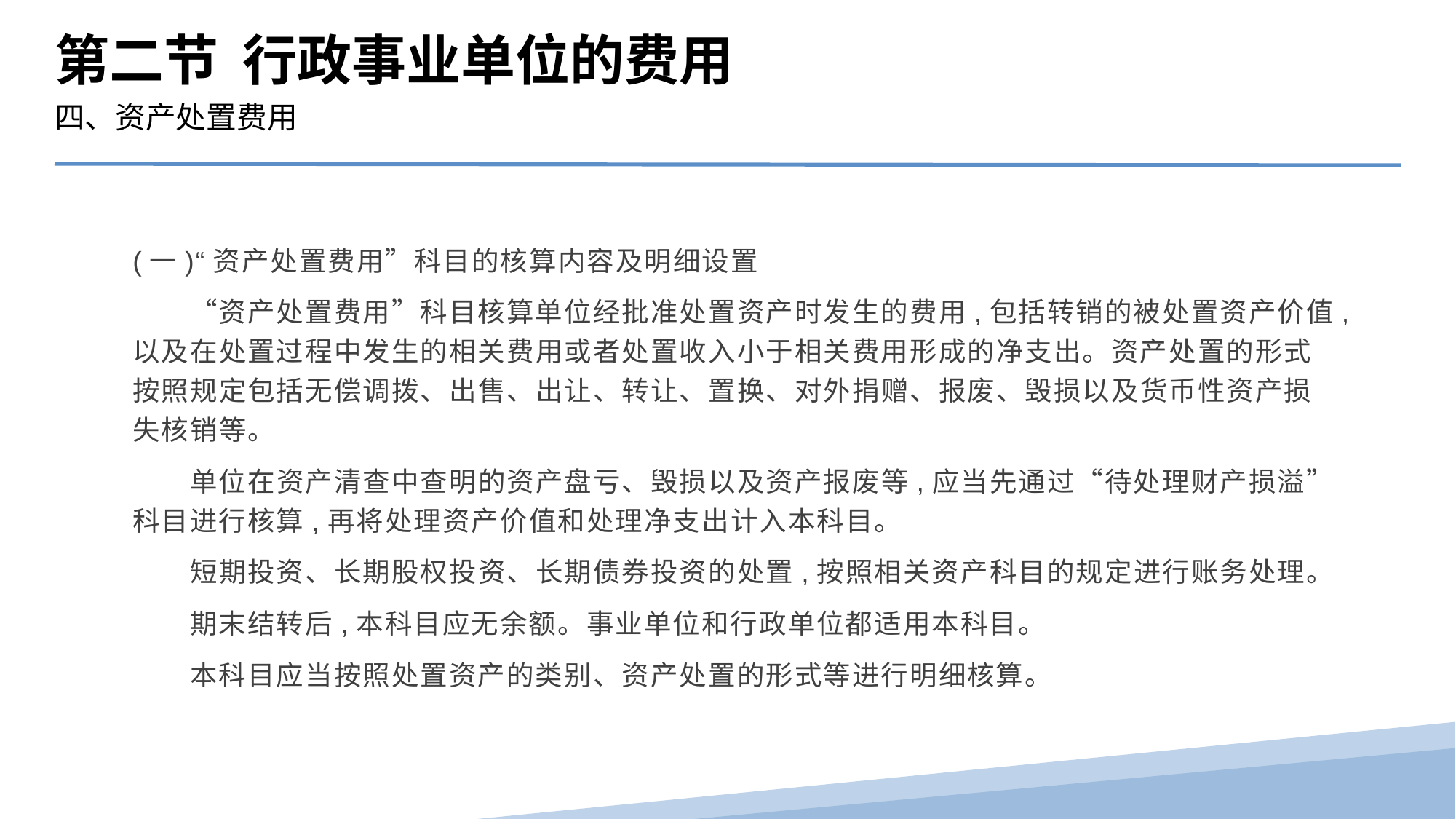

第二节  行政事业单位的费用
四、资产处置费用
(一)“资产处置费用”科目的核算内容及明细设置
　　“资产处置费用”科目核算单位经批准处置资产时发生的费用,包括转销的被处置资产价值,以及在处置过程中发生的相关费用或者处置收入小于相关费用形成的净支出。资产处置的形式按照规定包括无偿调拨、出售、出让、转让、置换、对外捐赠、报废、毁损以及货币性资产损失核销等。
　　单位在资产清查中查明的资产盘亏、毁损以及资产报废等,应当先通过“待处理财产损溢”科目进行核算,再将处理资产价值和处理净支出计入本科目。
　　短期投资、长期股权投资、长期债券投资的处置,按照相关资产科目的规定进行账务处理。
　　期末结转后,本科目应无余额。事业单位和行政单位都适用本科目。
　　本科目应当按照处置资产的类别、资产处置的形式等进行明细核算。